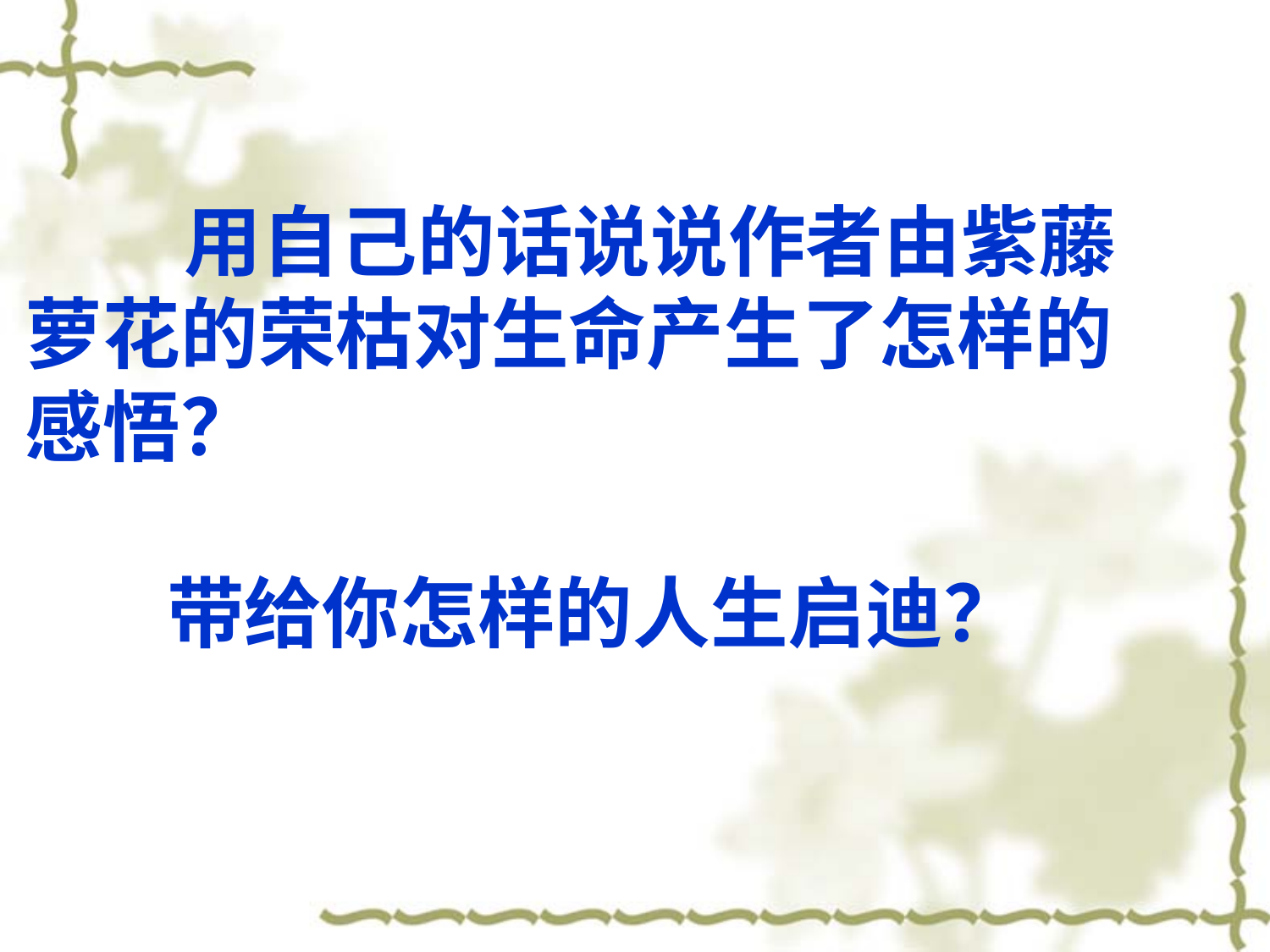

用自己的话说说作者由紫藤萝花的荣枯对生命产生了怎样的感悟？

       带给你怎样的人生启迪？